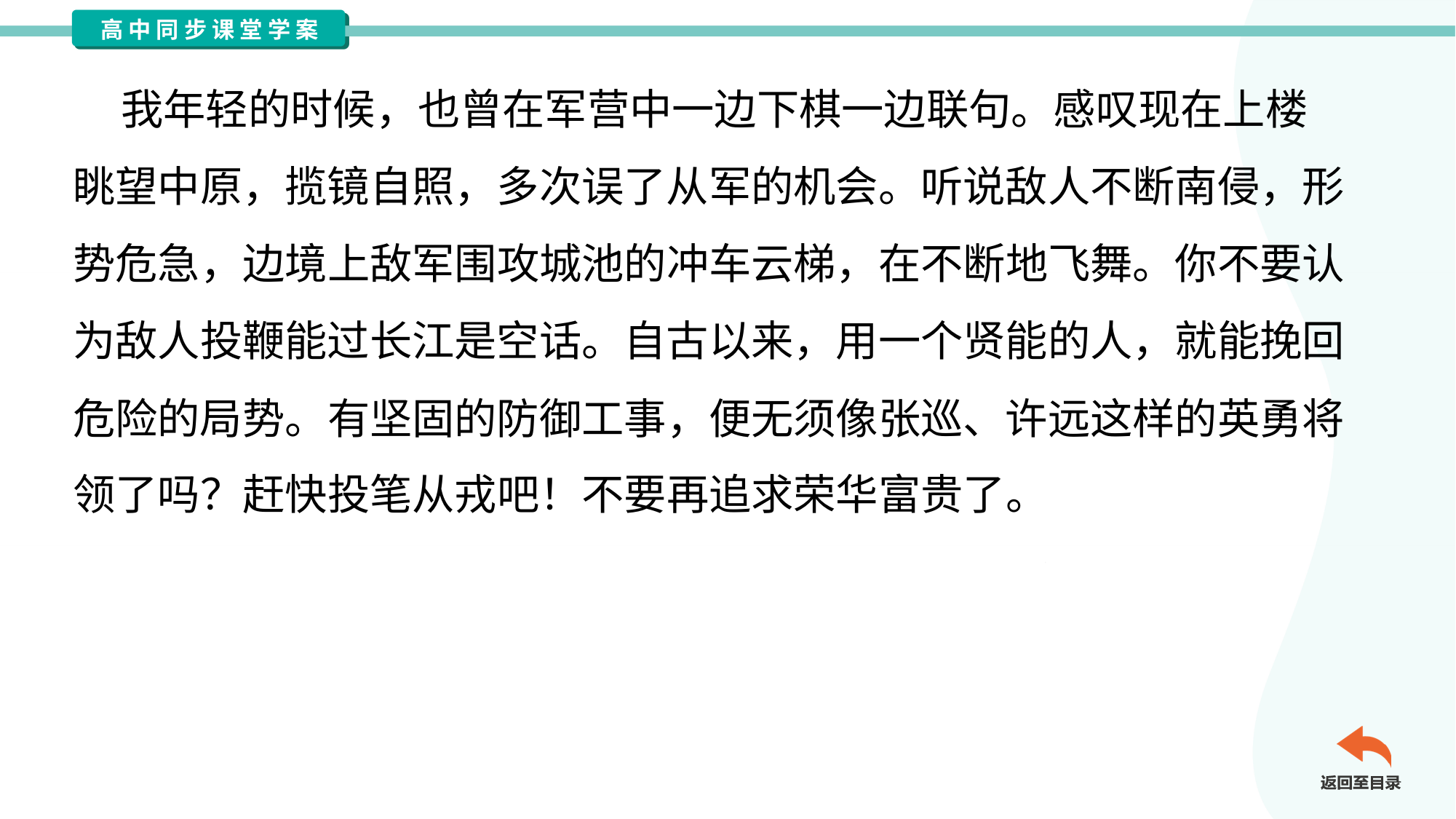

我年轻的时候，也曾在军营中一边下棋一边联句。感叹现在上楼
眺望中原，揽镜自照，多次误了从军的机会。听说敌人不断南侵，形
势危急，边境上敌军围攻城池的冲车云梯，在不断地飞舞。你不要认
为敌人投鞭能过长江是空话。自古以来，用一个贤能的人，就能挽回
危险的局势。有坚固的防御工事，便无须像张巡、许远这样的英勇将
领了吗？赶快投笔从戎吧！不要再追求荣华富贵了。#1.2